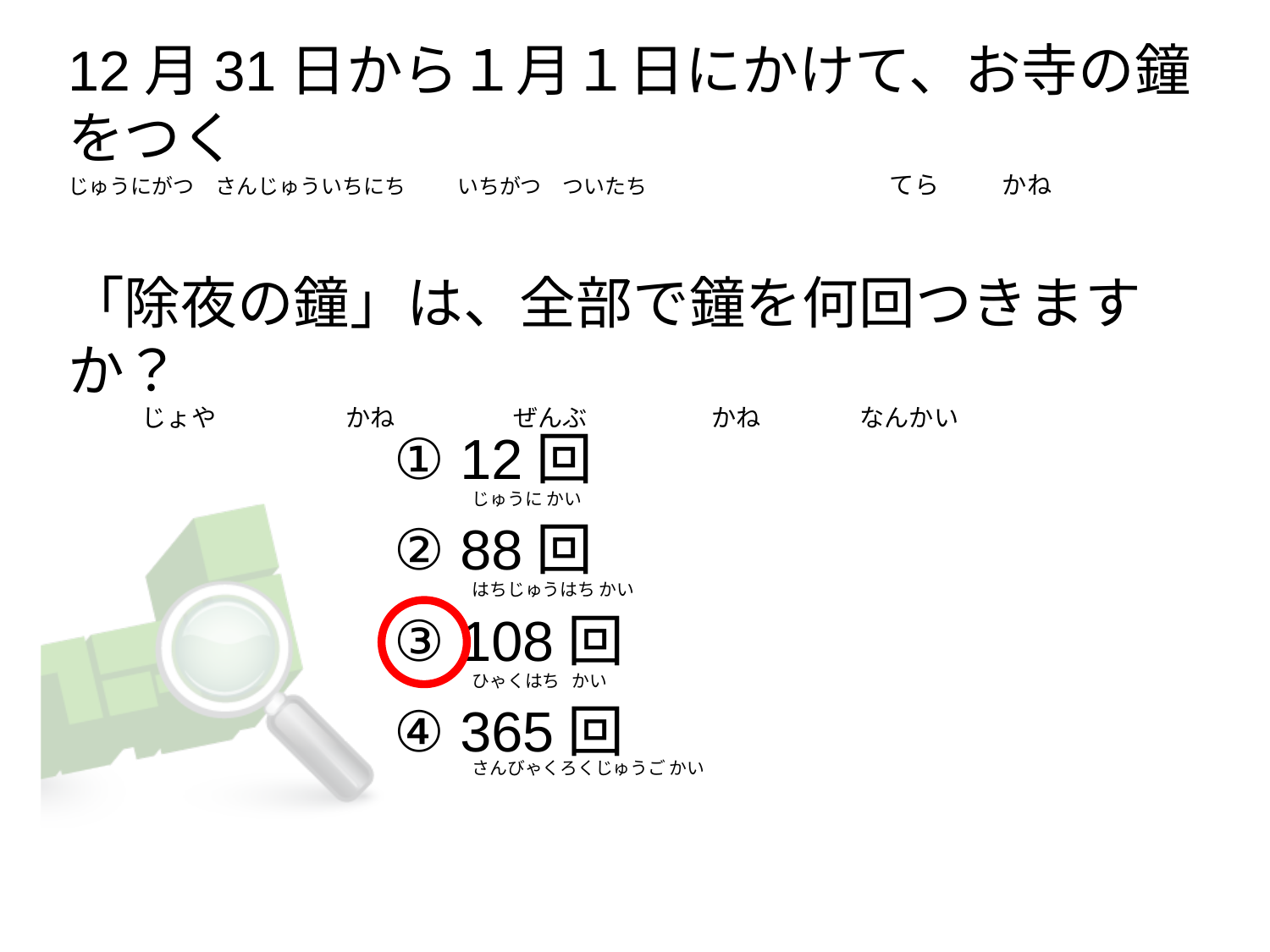

# 12月31日から１月１日にかけて、お寺の鐘をつく じゅうにがつ　さんじゅういちにち　　  いちがつ　ついたち                                            てら       　かね　　　　　　 「除夜の鐘」は、全部で鐘を何回つきますか？ 　　　じょや　　 　　　かね  　               ぜんぶ　　　　　かね　　　　なんかい
① 12回
② 88回
③ 108回
④ 365回
じゅうに かい
はちじゅうはち かい

ひゃくはち   かい
さんびゃくろくじゅうご かい